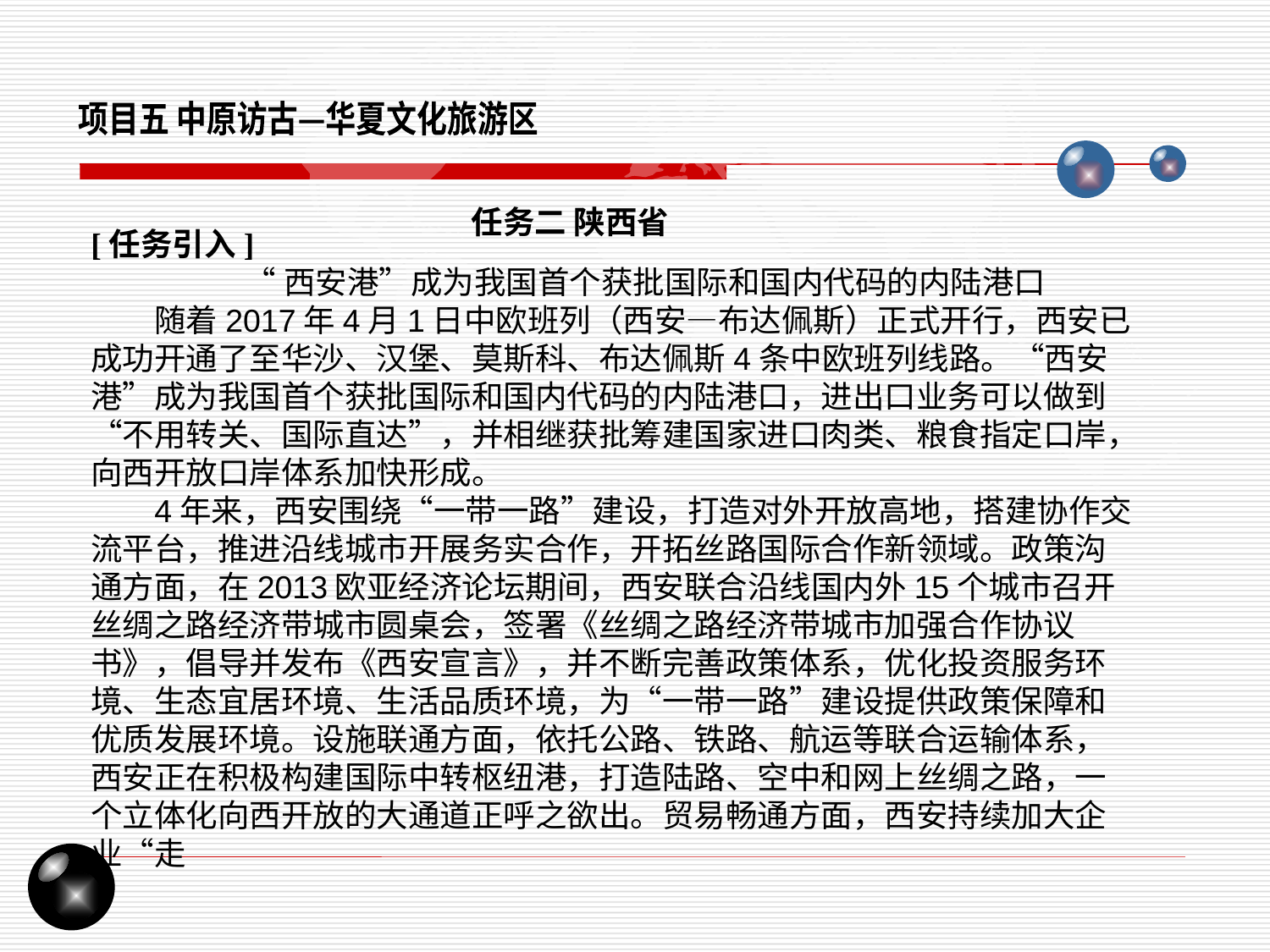

项目五 中原访古—华夏文化旅游区
任务二 陕西省

[任务引入]
“西安港”成为我国首个获批国际和国内代码的内陆港口
随着2017年4月1日中欧班列（西安—布达佩斯）正式开行，西安已成功开通了至华沙、汉堡、莫斯科、布达佩斯4条中欧班列线路。“西安港”成为我国首个获批国际和国内代码的内陆港口，进出口业务可以做到“不用转关、国际直达”，并相继获批筹建国家进口肉类、粮食指定口岸，向西开放口岸体系加快形成。
4年来，西安围绕“一带一路”建设，打造对外开放高地，搭建协作交流平台，推进沿线城市开展务实合作，开拓丝路国际合作新领域。政策沟通方面，在2013欧亚经济论坛期间，西安联合沿线国内外15个城市召开丝绸之路经济带城市圆桌会，签署《丝绸之路经济带城市加强合作协议书》，倡导并发布《西安宣言》，并不断完善政策体系，优化投资服务环境、生态宜居环境、生活品质环境，为“一带一路”建设提供政策保障和优质发展环境。设施联通方面，依托公路、铁路、航运等联合运输体系，西安正在积极构建国际中转枢纽港，打造陆路、空中和网上丝绸之路，一个立体化向西开放的大通道正呼之欲出。贸易畅通方面，西安持续加大企业“走